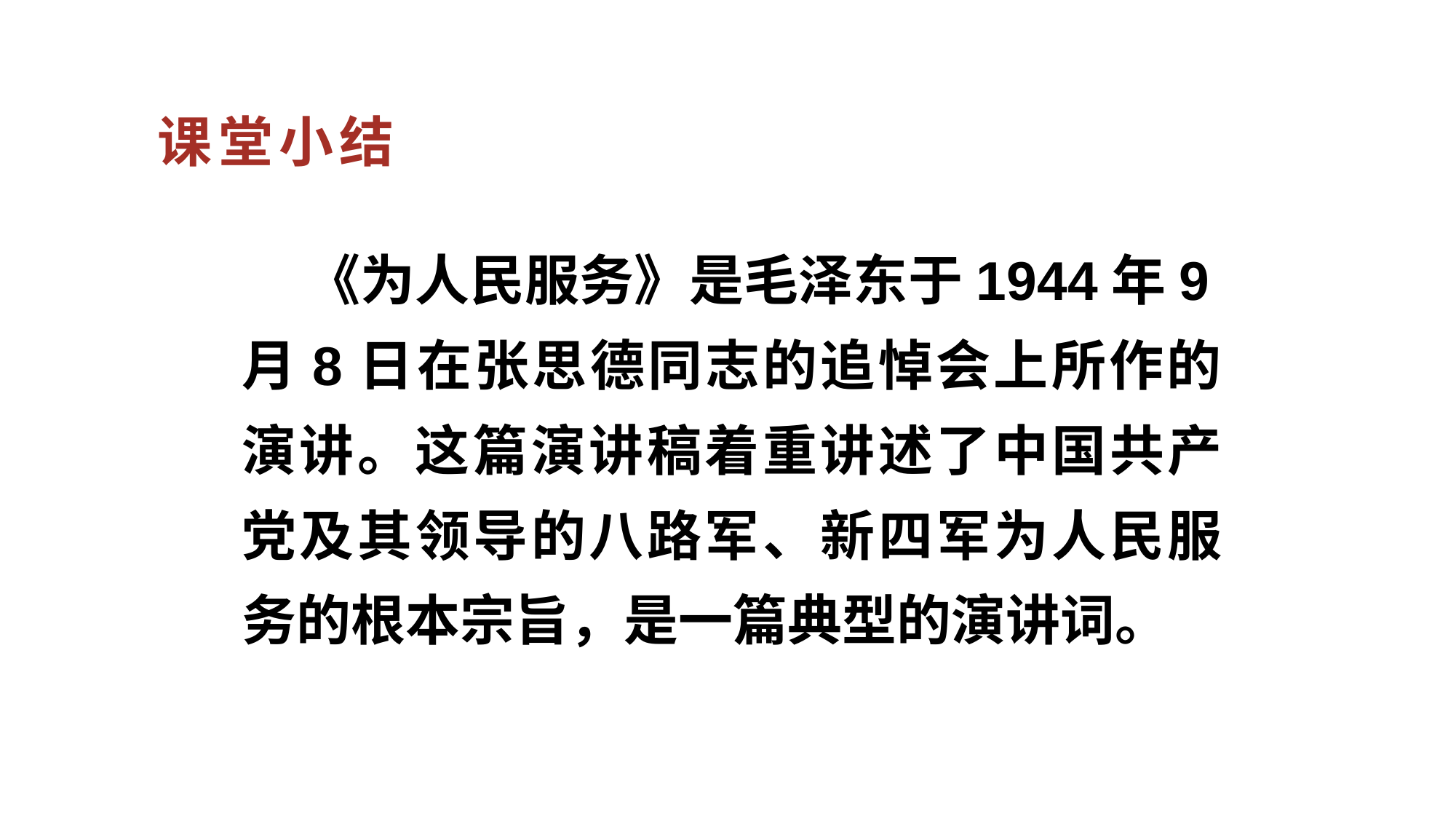

课堂小结
    《为人民服务》是毛泽东于1944年9月8日在张思德同志的追悼会上所作的演讲。这篇演讲稿着重讲述了中国共产党及其领导的八路军、新四军为人民服务的根本宗旨，是一篇典型的演讲词。